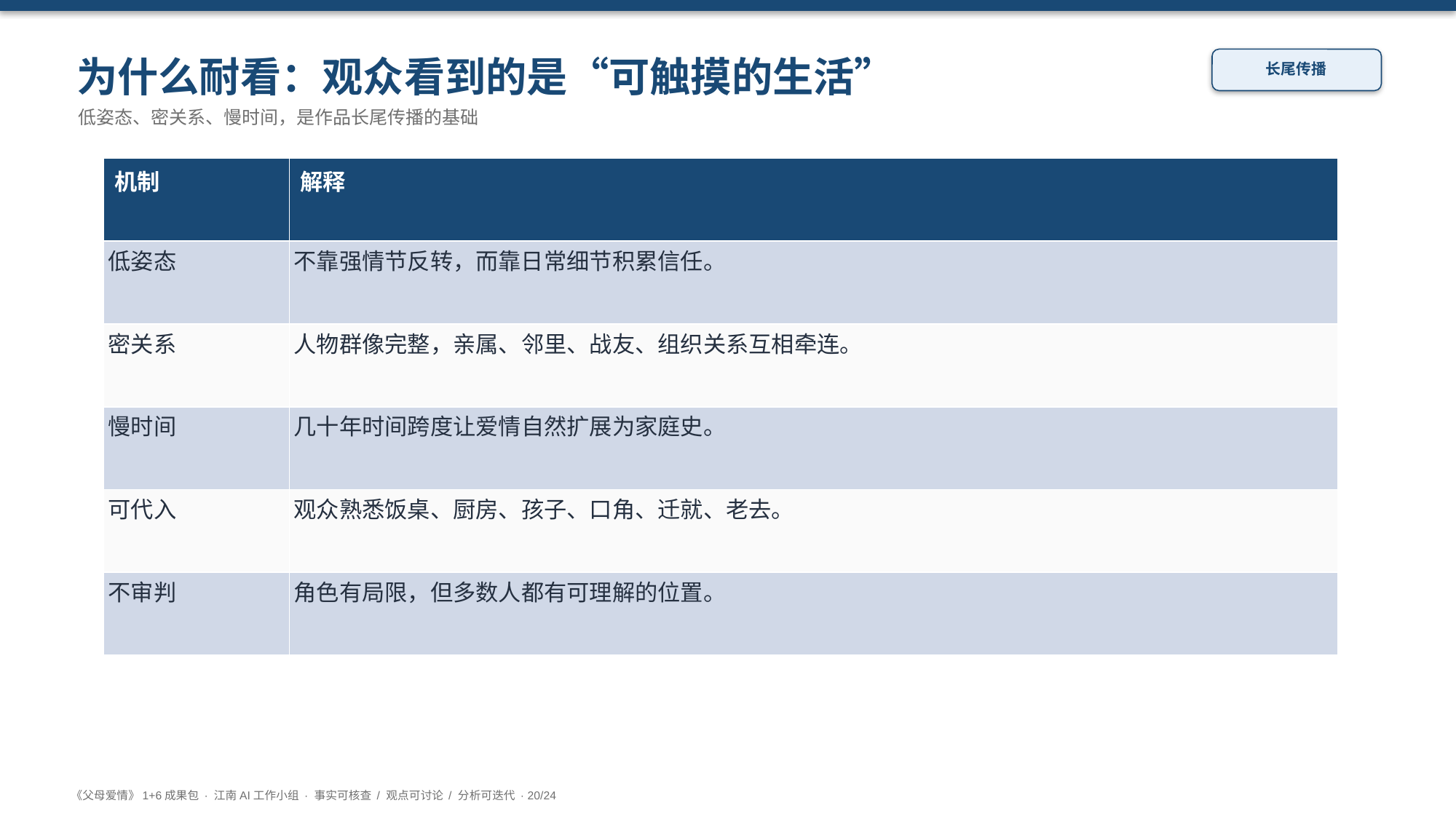

为什么耐看：观众看到的是“可触摸的生活”

长尾传播
低姿态、密关系、慢时间，是作品长尾传播的基础
| 机制 | 解释 |
| --- | --- |
| 低姿态 | 不靠强情节反转，而靠日常细节积累信任。 |
| 密关系 | 人物群像完整，亲属、邻里、战友、组织关系互相牵连。 |
| 慢时间 | 几十年时间跨度让爱情自然扩展为家庭史。 |
| 可代入 | 观众熟悉饭桌、厨房、孩子、口角、迁就、老去。 |
| 不审判 | 角色有局限，但多数人都有可理解的位置。 |
《父母爱情》1+6成果包 · 江南AI工作小组 · 事实可核查 / 观点可讨论 / 分析可迭代 · 20/24